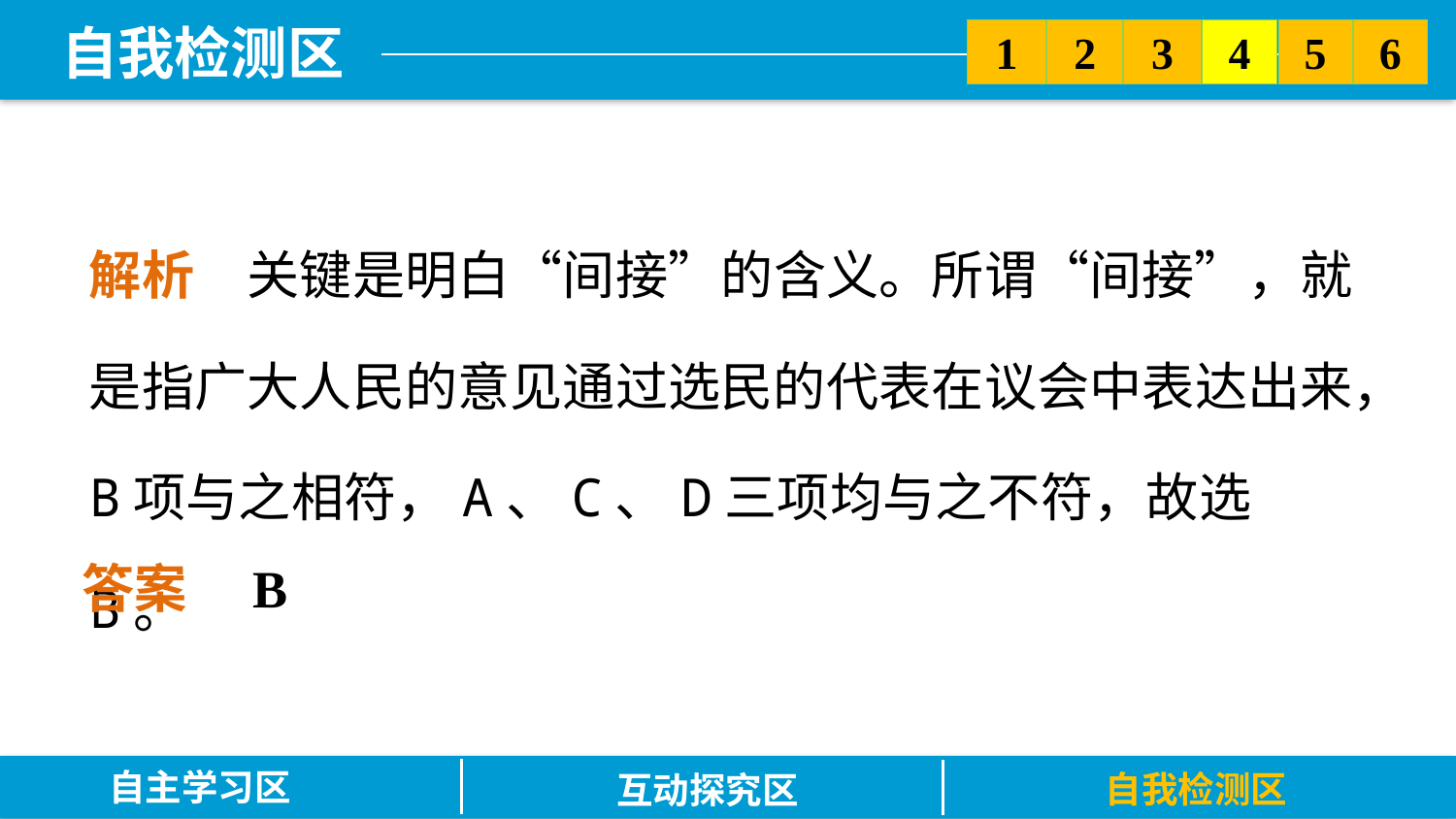

5
6
2
3
1
4
解析　关键是明白“间接”的含义。所谓“间接”，就是指广大人民的意见通过选民的代表在议会中表达出来，B项与之相符，A、C、D三项均与之不符，故选B。
答案　B
自主学习区
自我检测区
互动探究区